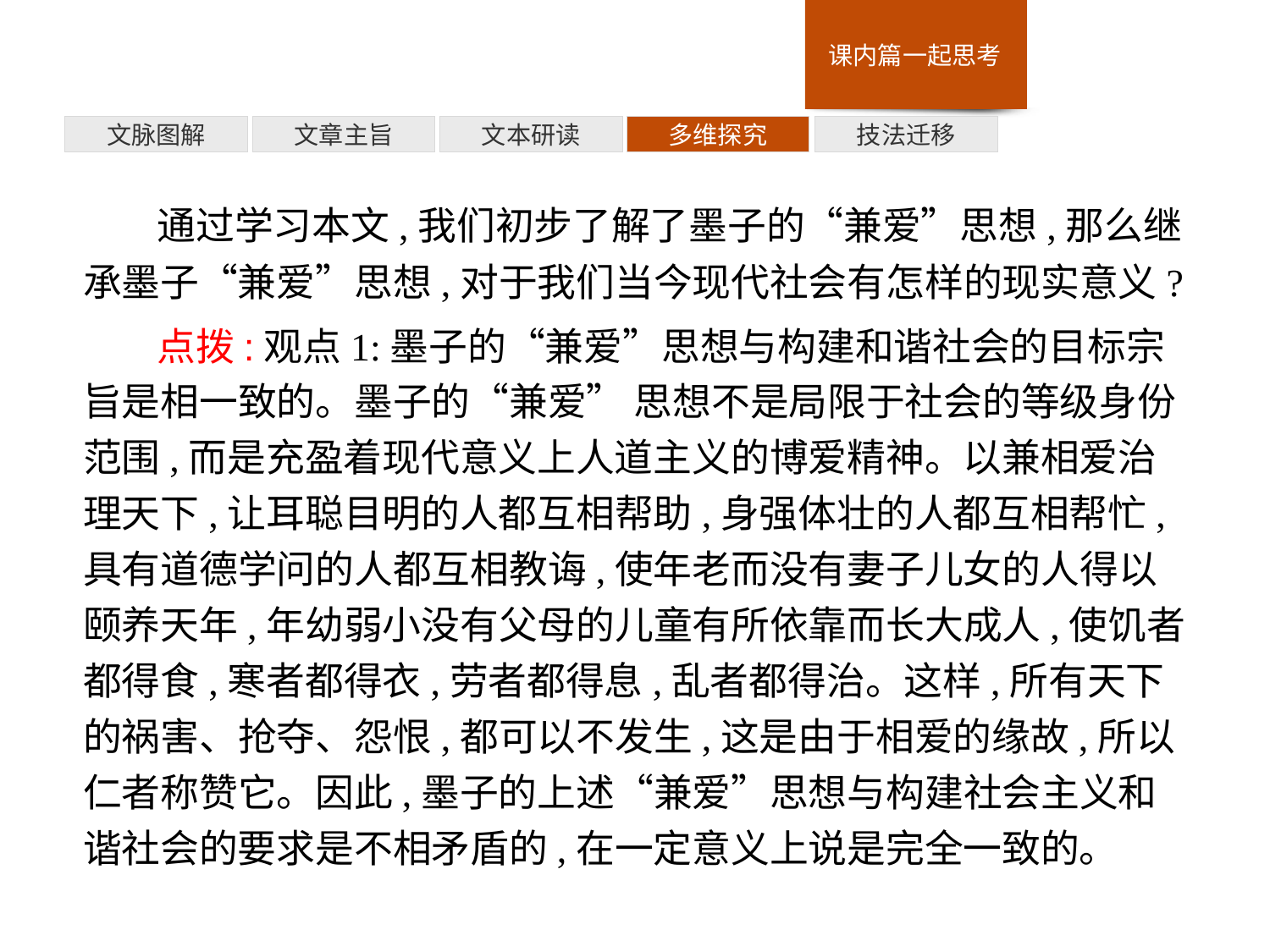

技法迁移
多维探究
文本研读
文章主旨
文脉图解
通过学习本文,我们初步了解了墨子的“兼爱”思想,那么继承墨子“兼爱”思想,对于我们当今现代社会有怎样的现实意义?
点拨:观点1:墨子的“兼爱”思想与构建和谐社会的目标宗旨是相一致的。墨子的“兼爱” 思想不是局限于社会的等级身份范围,而是充盈着现代意义上人道主义的博爱精神。以兼相爱治理天下,让耳聪目明的人都互相帮助,身强体壮的人都互相帮忙,具有道德学问的人都互相教诲,使年老而没有妻子儿女的人得以颐养天年,年幼弱小没有父母的儿童有所依靠而长大成人,使饥者都得食,寒者都得衣,劳者都得息,乱者都得治。这样,所有天下的祸害、抢夺、怨恨,都可以不发生,这是由于相爱的缘故,所以仁者称赞它。因此,墨子的上述“兼爱”思想与构建社会主义和谐社会的要求是不相矛盾的,在一定意义上说是完全一致的。